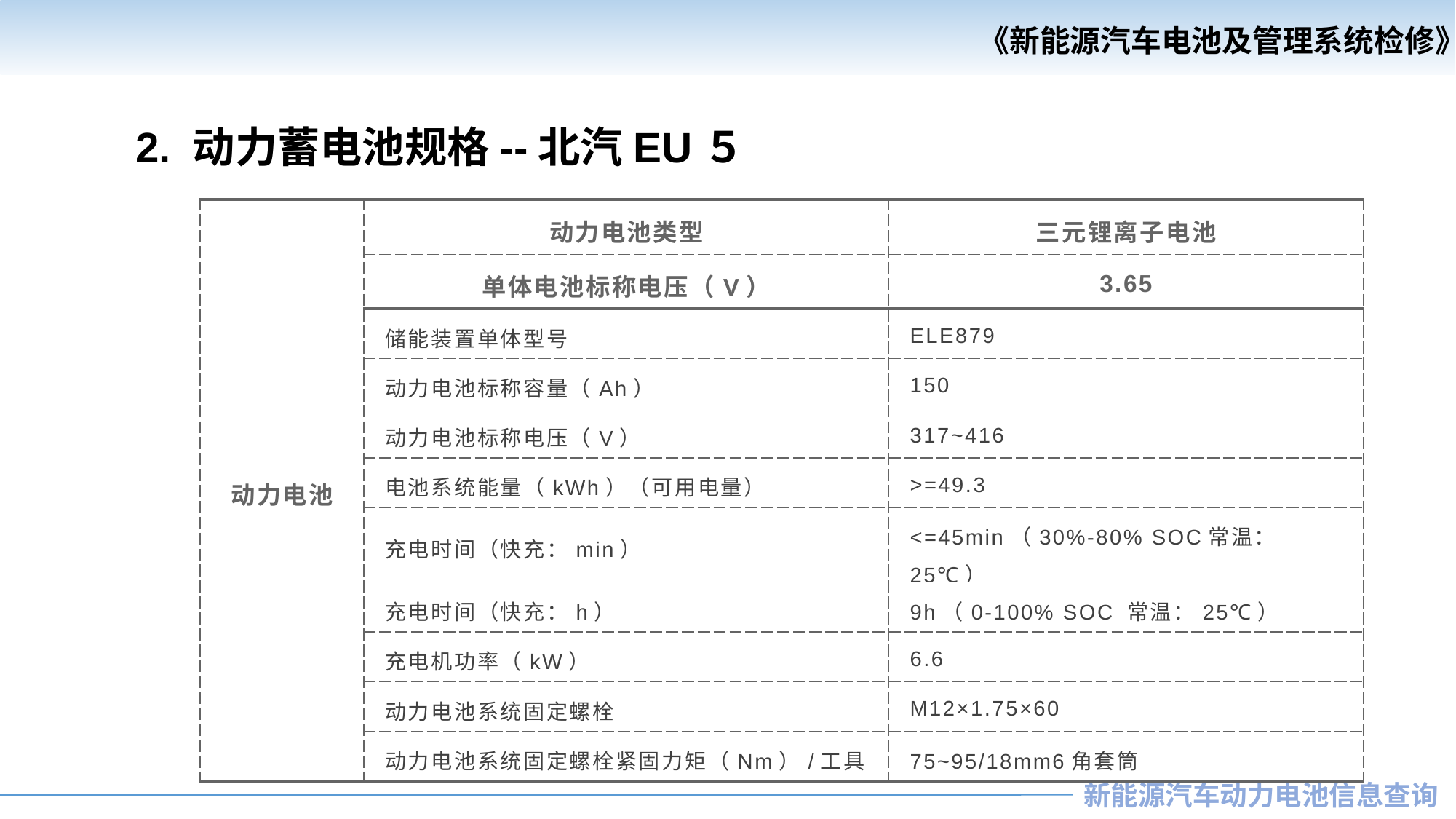

《新能源汽车电池及管理系统检修》
《汽车安全与舒适系统检修》
2. 动力蓄电池规格--北汽EU５
| 动力电池 | 动力电池类型 | 三元锂离子电池 |
| --- | --- | --- |
|  | 单体电池标称电压（V） | 3.65 |
|  | 储能装置单体型号 | ELE879 |
|  | 动力电池标称容量（Ah） | 150 |
|  | 动力电池标称电压（V） | 317~416 |
|  | 电池系统能量（kWh）（可用电量） | >=49.3 |
|  | 充电时间（快充：min） | <=45min（30%-80% SOC常温：25℃） |
|  | 充电时间（快充：h） | 9h（0-100% SOC 常温：25℃） |
|  | 充电机功率（kW） | 6.6 |
|  | 动力电池系统固定螺栓 | M12×1.75×60 |
|  | 动力电池系统固定螺栓紧固力矩（Nm）/工具 | 75~95/18mm6角套筒 |